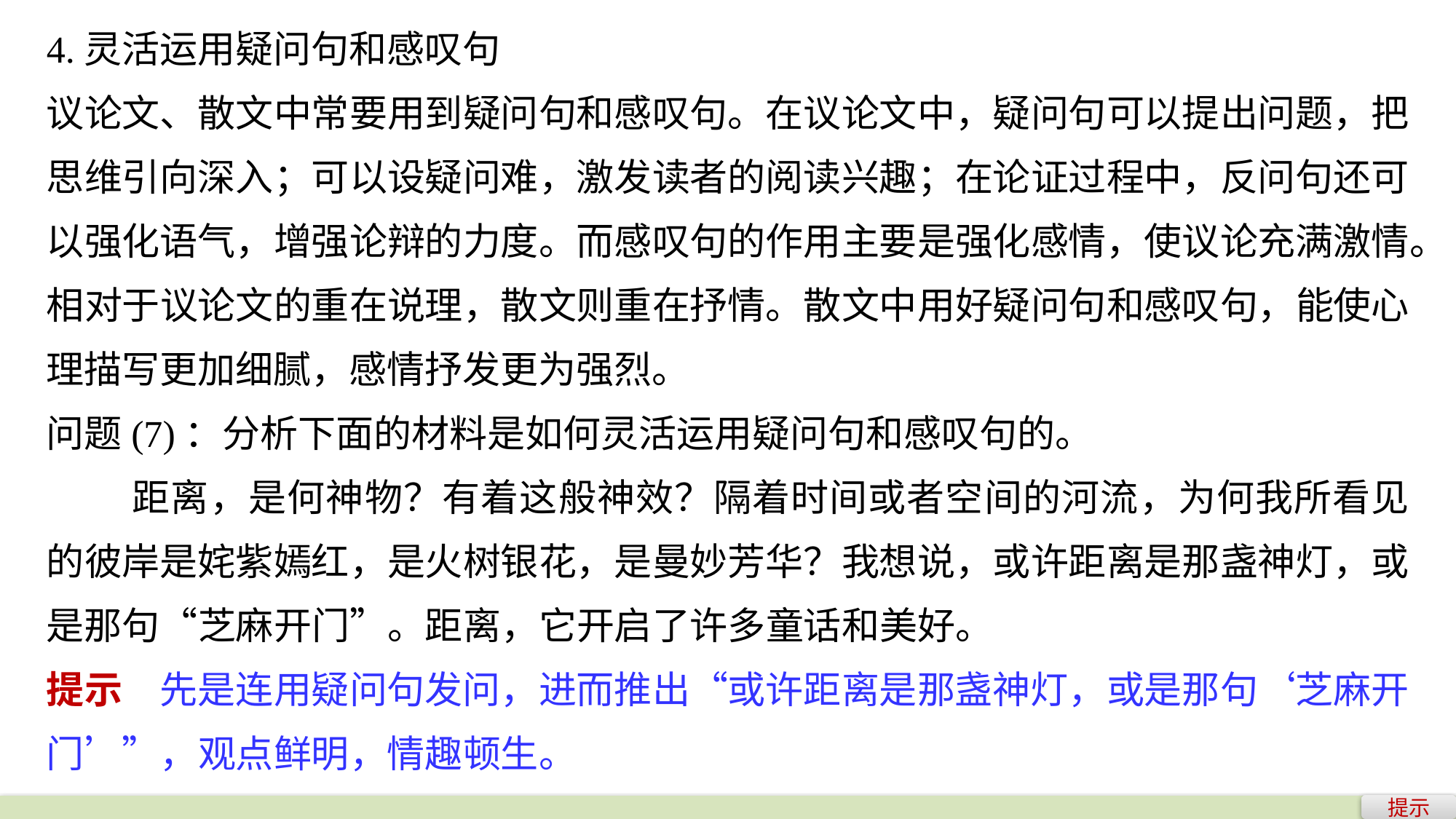

4.灵活运用疑问句和感叹句
议论文、散文中常要用到疑问句和感叹句。在议论文中，疑问句可以提出问题，把思维引向深入；可以设疑问难，激发读者的阅读兴趣；在论证过程中，反问句还可以强化语气，增强论辩的力度。而感叹句的作用主要是强化感情，使议论充满激情。相对于议论文的重在说理，散文则重在抒情。散文中用好疑问句和感叹句，能使心理描写更加细腻，感情抒发更为强烈。
问题(7)：分析下面的材料是如何灵活运用疑问句和感叹句的。
        距离，是何神物？有着这般神效？隔着时间或者空间的河流，为何我所看见的彼岸是姹紫嫣红，是火树银花，是曼妙芳华？我想说，或许距离是那盏神灯，或是那句“芝麻开门”。距离，它开启了许多童话和美好。
提示　先是连用疑问句发问，进而推出“或许距离是那盏神灯，或是那句‘芝麻开门’”，观点鲜明，情趣顿生。
提示